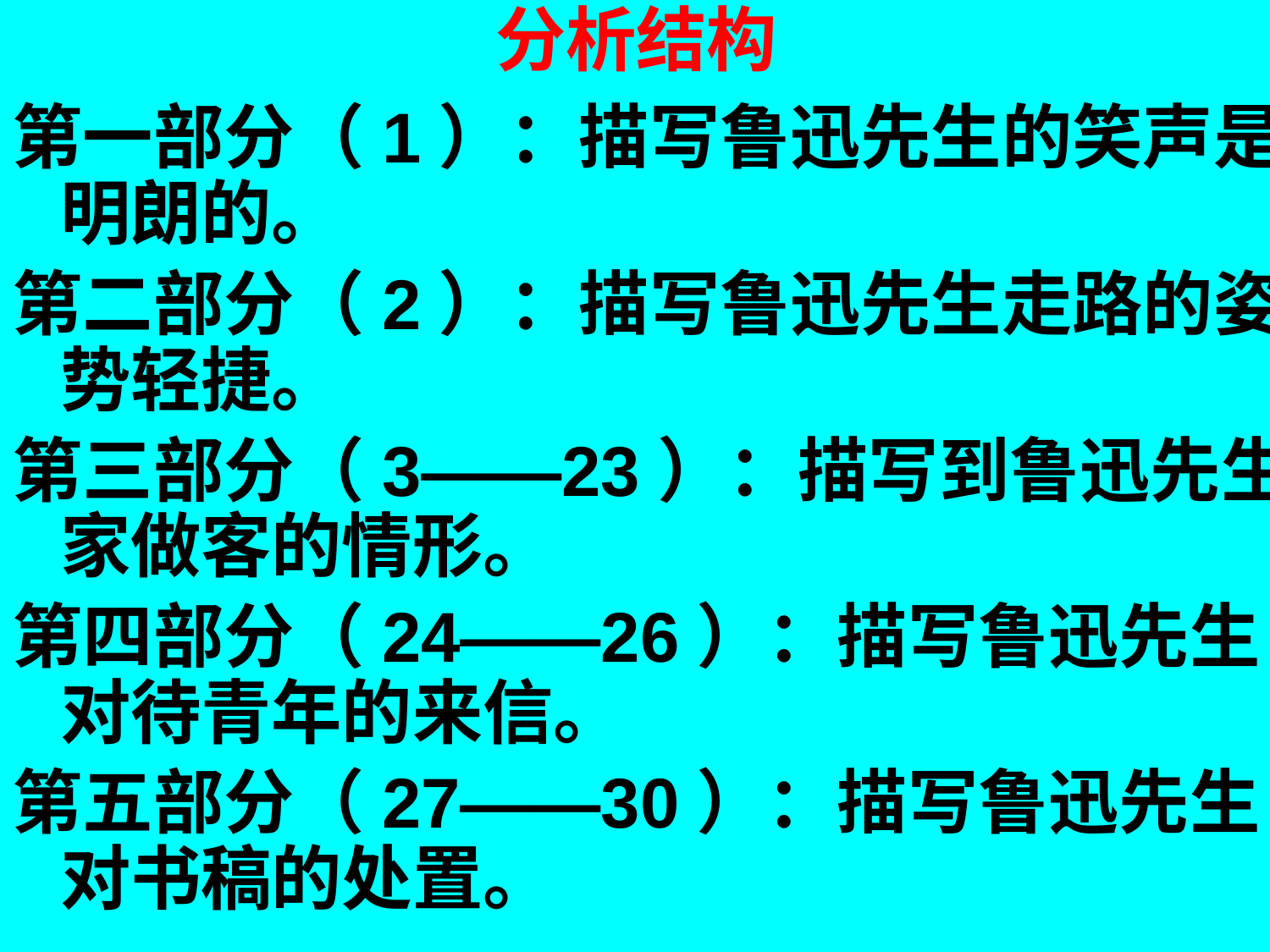

# 分析结构
第一部分（1）：描写鲁迅先生的笑声是明朗的。
第二部分（2）：描写鲁迅先生走路的姿势轻捷。
第三部分（3——23）：描写到鲁迅先生家做客的情形。
第四部分（24——26）：描写鲁迅先生对待青年的来信。
第五部分（27——30）：描写鲁迅先生对书稿的处置。